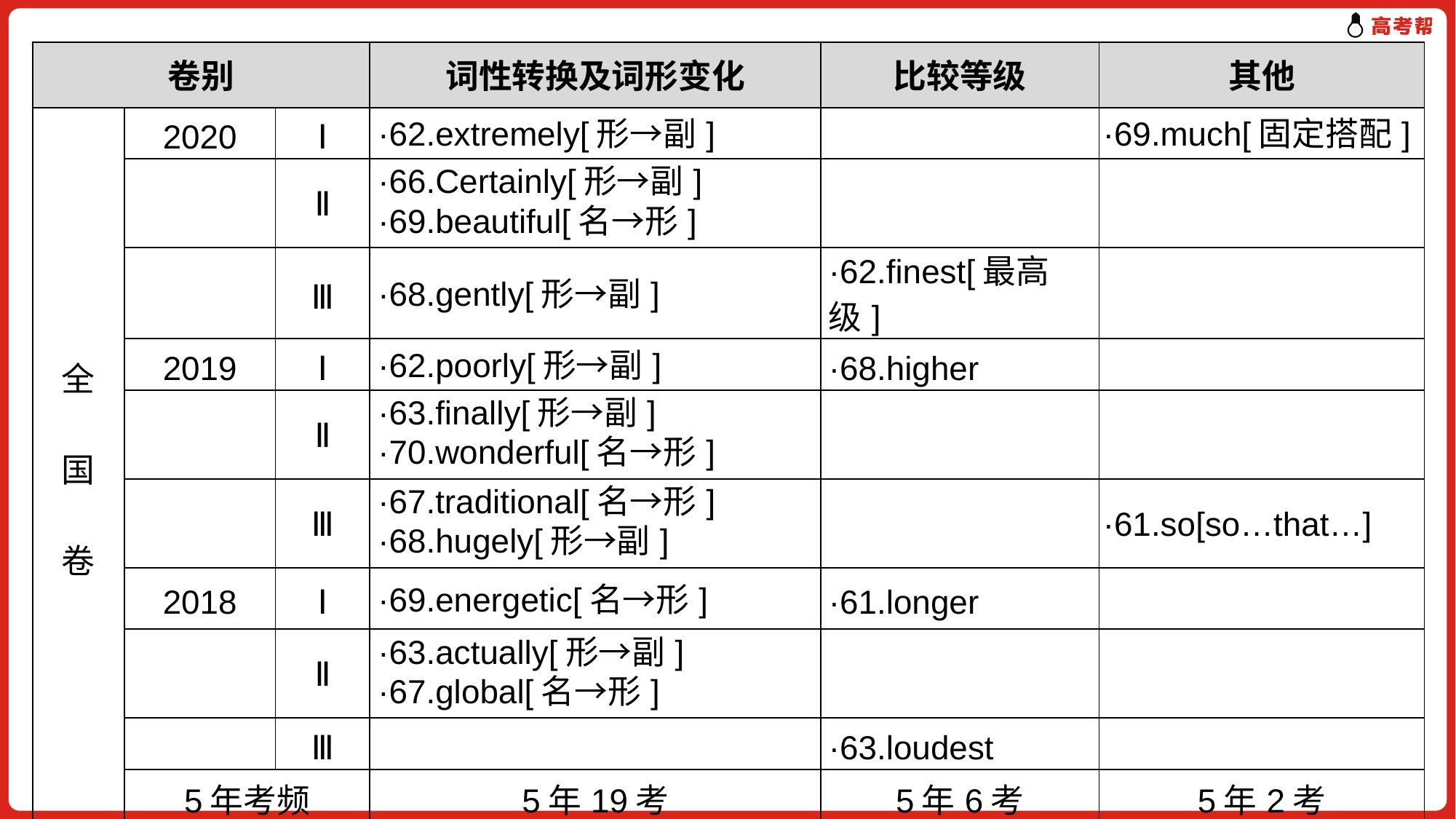

| 卷别 |  |  | 词性转换及词形变化 | 比较等级 | 其他 |
| --- | --- | --- | --- | --- | --- |
| 全 国 卷 | 2020 | Ⅰ | ·62.extremely[形→副] |  | ·69.much[固定搭配] |
|  |  | Ⅱ | ·66.Certainly[形→副] ·69.beautiful[名→形] |  |  |
|  |  | Ⅲ | ·68.gently[形→副] | ·62.finest[最高级] |  |
|  | 2019 | Ⅰ | ·62.poorly[形→副] | ·68.higher |  |
|  |  | Ⅱ | ·63.finally[形→副] ·70.wonderful[名→形] |  |  |
|  |  | Ⅲ | ·67.traditional[名→形] ·68.hugely[形→副] |  | ·61.so[so…that…] |
|  | 2018 | Ⅰ | ·69.energetic[名→形] | ·61.longer |  |
|  |  | Ⅱ | ·63.actually[形→副] ·67.global[名→形] |  |  |
|  |  | Ⅲ |  | ·63.loudest |  |
|  | 5年考频 |  | 5年19考 | 5年6考 | 5年2考 |